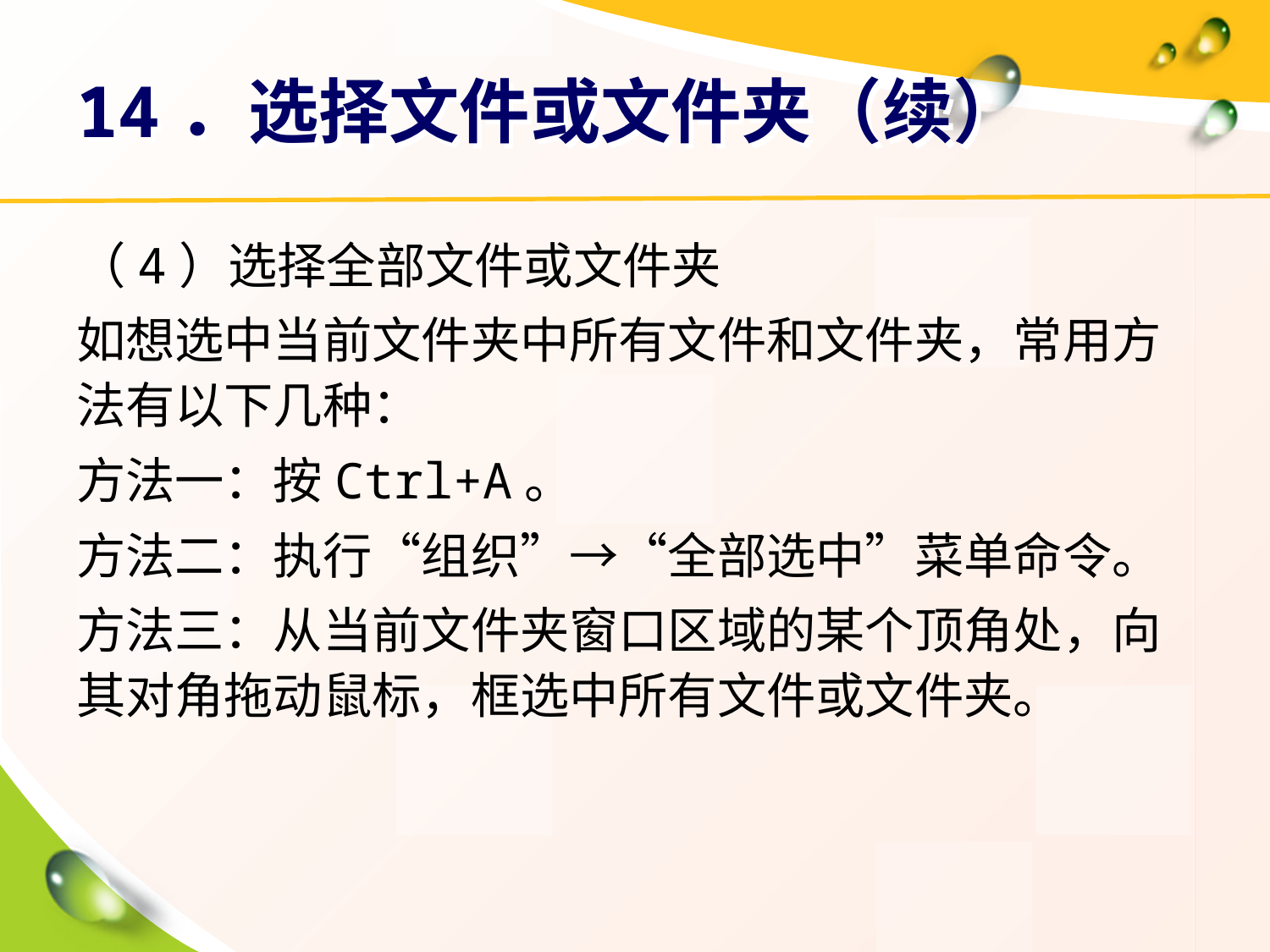

# 14．选择文件或文件夹（续）
（4）选择全部文件或文件夹
如想选中当前文件夹中所有文件和文件夹，常用方法有以下几种：
方法一：按Ctrl+A。
方法二：执行“组织”→“全部选中”菜单命令。
方法三：从当前文件夹窗口区域的某个顶角处，向其对角拖动鼠标，框选中所有文件或文件夹。